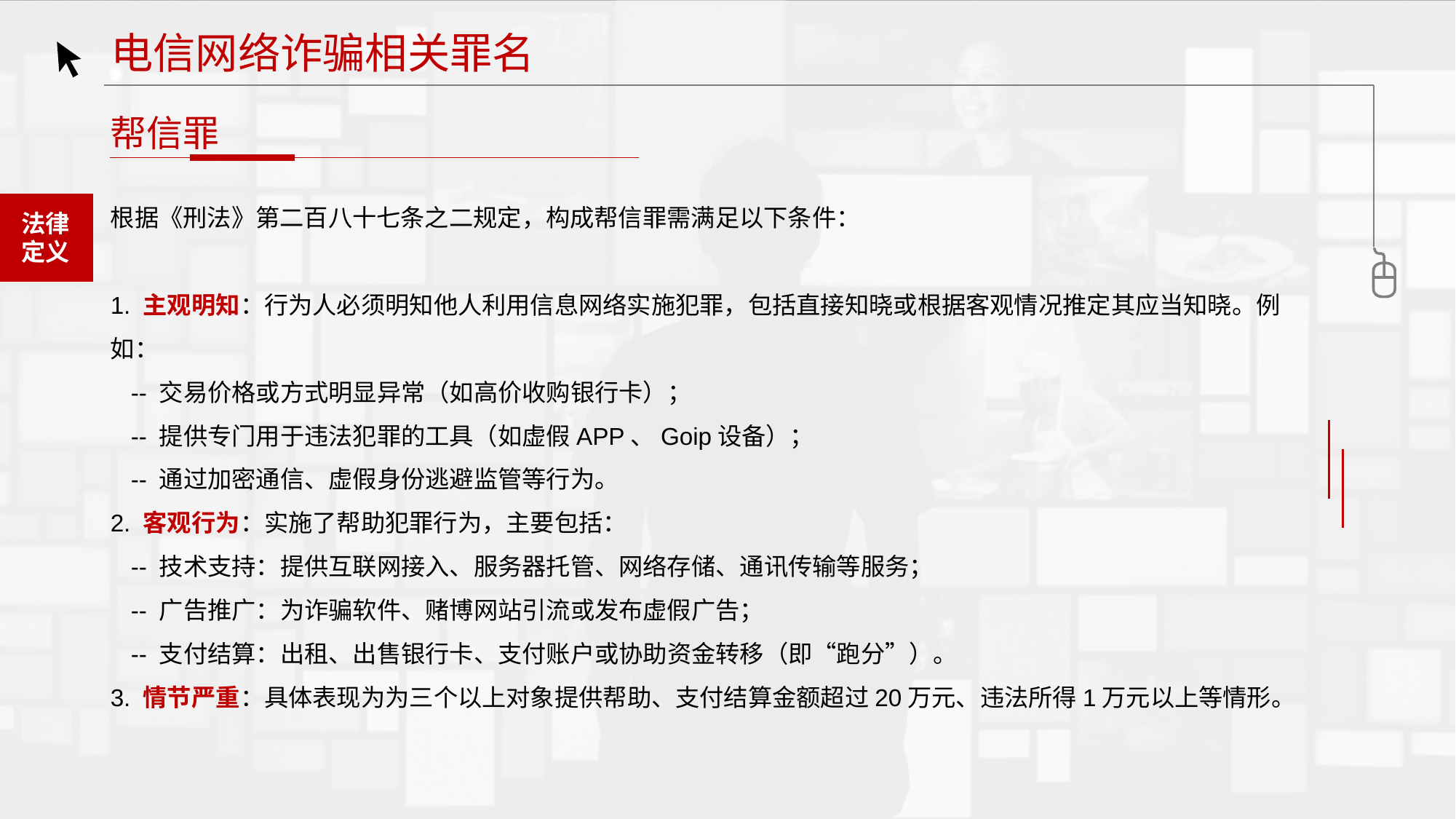

电信网络诈骗相关罪名
帮信罪

根据《刑法》第二百八十七条之二规定，构成帮信罪需满足以下条件：

1. 主观明知：行为人必须明知他人利用信息网络实施犯罪，包括直接知晓或根据客观情况推定其应当知晓。例如：
   -- 交易价格或方式明显异常（如高价收购银行卡）；
   -- 提供专门用于违法犯罪的工具（如虚假APP、Goip设备）；
   -- 通过加密通信、虚假身份逃避监管等行为。
2. 客观行为：实施了帮助犯罪行为，主要包括：
   -- 技术支持：提供互联网接入、服务器托管、网络存储、通讯传输等服务；
   -- 广告推广：为诈骗软件、赌博网站引流或发布虚假广告；
   -- 支付结算：出租、出售银行卡、支付账户或协助资金转移（即“跑分”）。
3. 情节严重：具体表现为为三个以上对象提供帮助、支付结算金额超过20万元、违法所得1万元以上等情形。

法律
定义